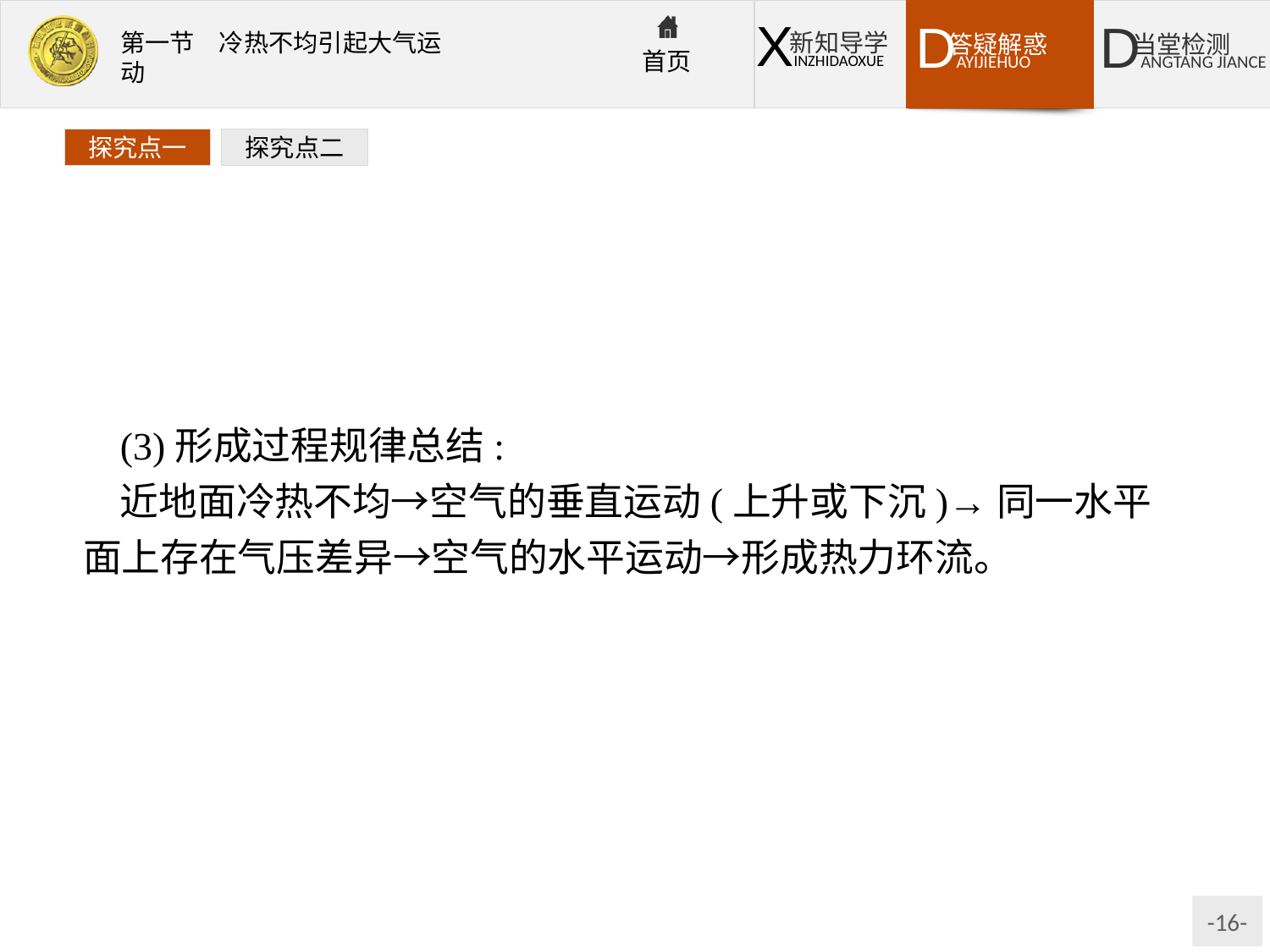

探究点一
探究点二
(3)形成过程规律总结:
近地面冷热不均→空气的垂直运动(上升或下沉)→同一水平面上存在气压差异→空气的水平运动→形成热力环流。